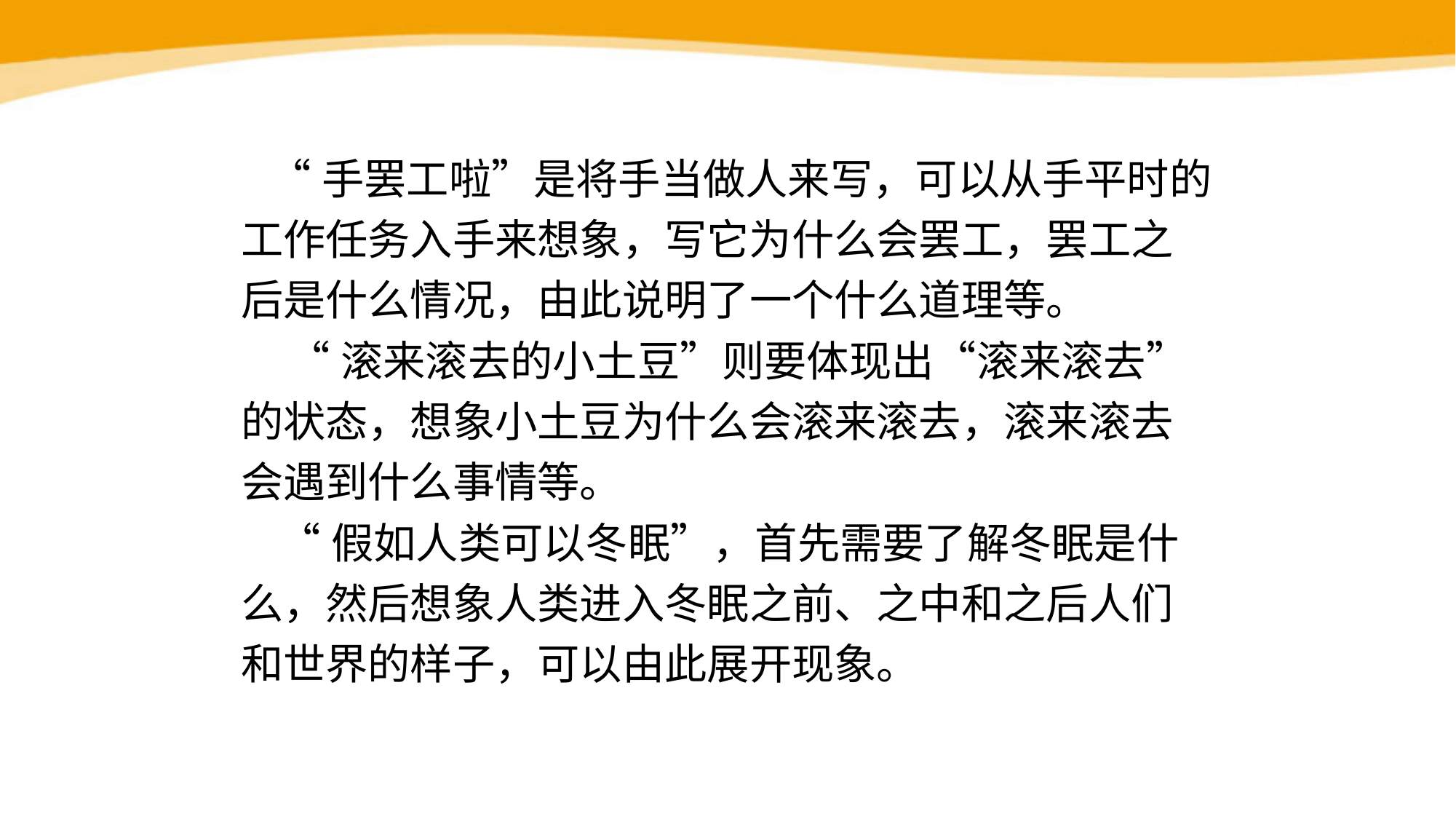

“手罢工啦”是将手当做人来写，可以从手平时的工作任务入手来想象，写它为什么会罢工，罢工之后是什么情况，由此说明了一个什么道理等。
     “滚来滚去的小土豆”则要体现出“滚来滚去”的状态，想象小土豆为什么会滚来滚去，滚来滚去会遇到什么事情等。
    “假如人类可以冬眠”，首先需要了解冬眠是什么，然后想象人类进入冬眠之前、之中和之后人们和世界的样子，可以由此展开现象。